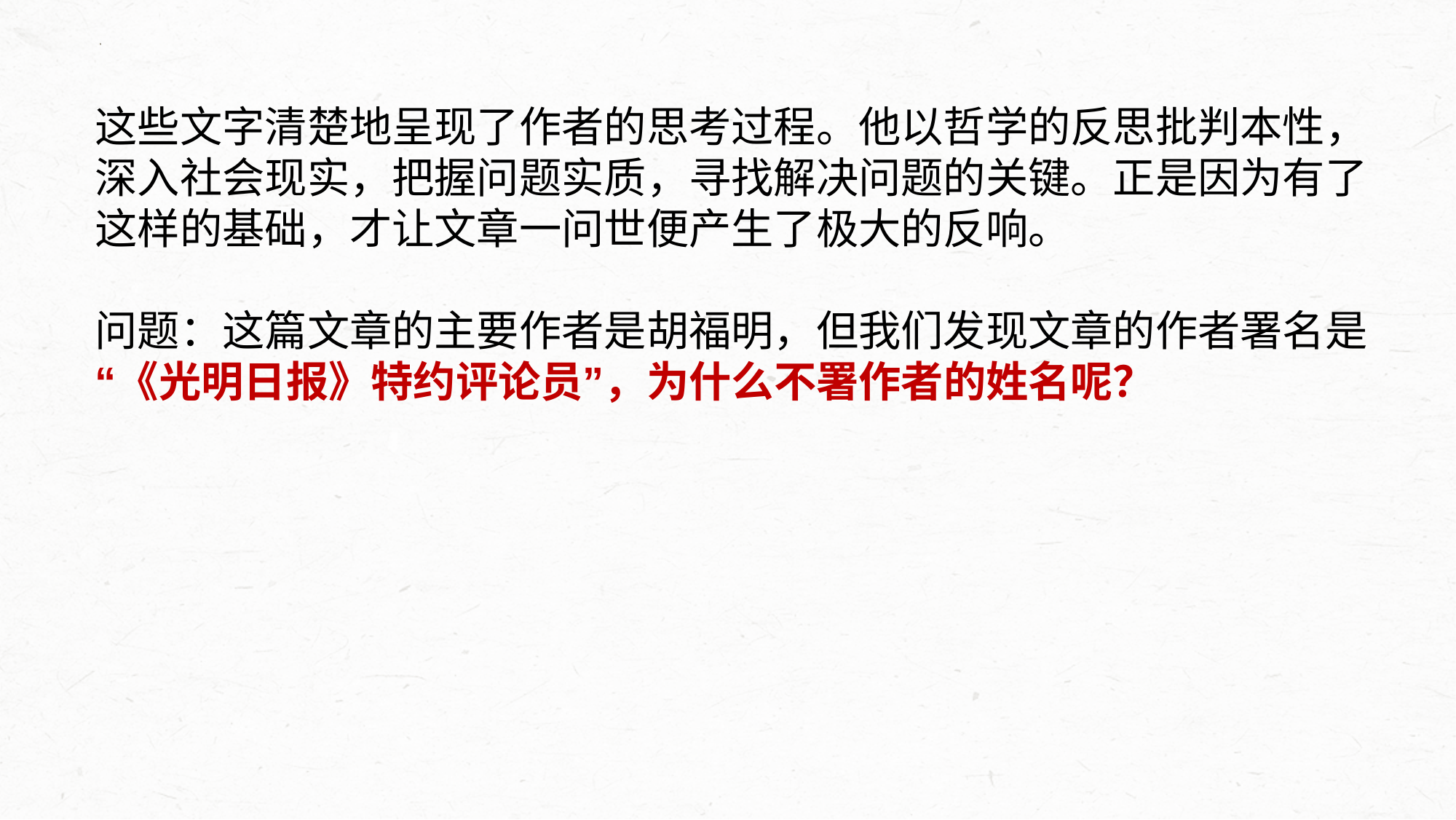

这些文字清楚地呈现了作者的思考过程。他以哲学的反思批判本性，深入社会现实，把握问题实质，寻找解决问题的关键。正是因为有了这样的基础，才让文章一问世便产生了极大的反响。

问题：这篇文章的主要作者是胡福明，但我们发现文章的作者署名是“《光明日报》特约评论员”，为什么不署作者的姓名呢？